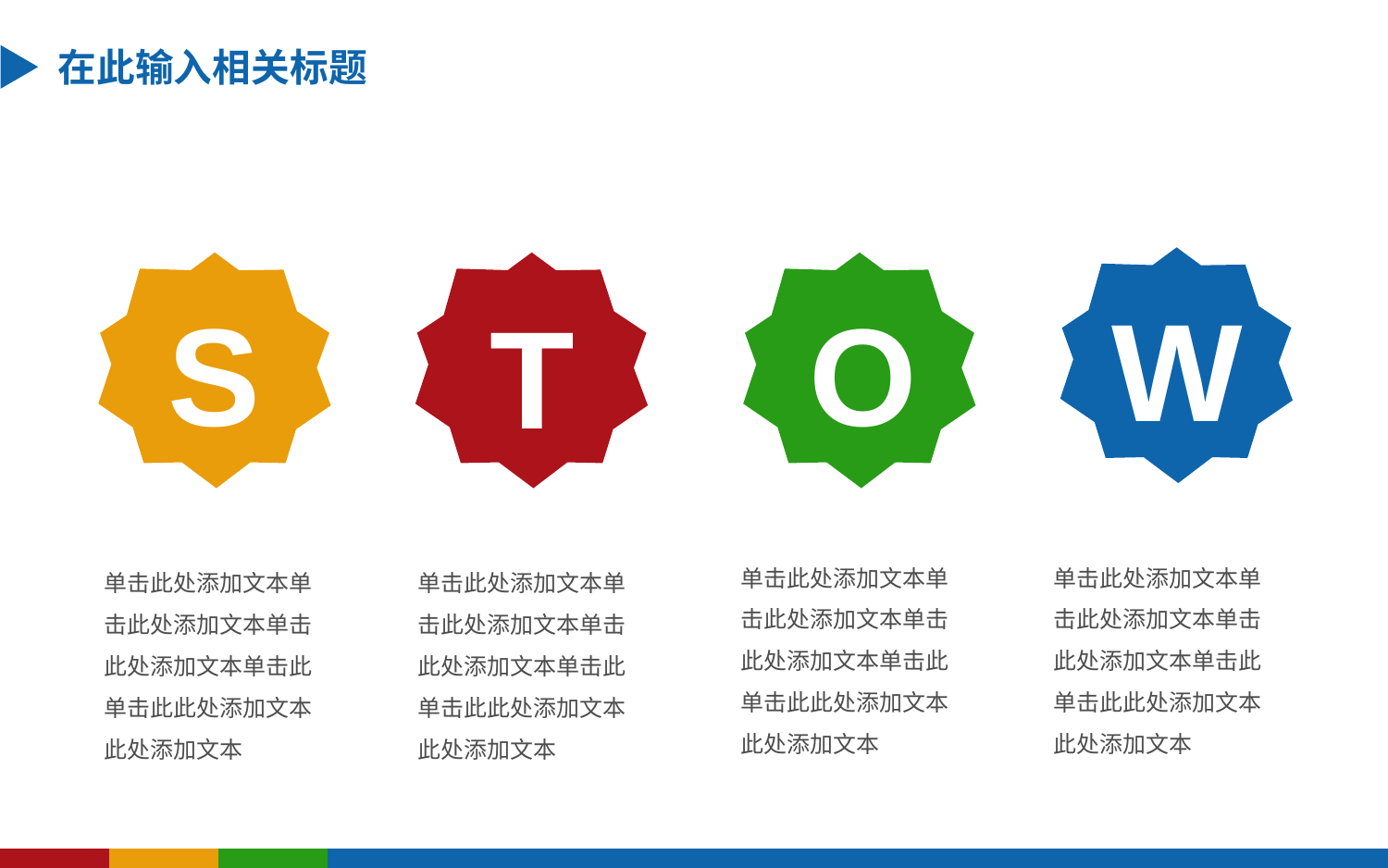

在此输入相关标题

W
O
S
T
单击此处添加文本单击此处添加文本单击此处添加文本单击此单击此此处添加文本此处添加文本
单击此处添加文本单击此处添加文本单击此处添加文本单击此单击此此处添加文本此处添加文本
单击此处添加文本单击此处添加文本单击此处添加文本单击此单击此此处添加文本此处添加文本
单击此处添加文本单击此处添加文本单击此处添加文本单击此单击此此处添加文本此处添加文本